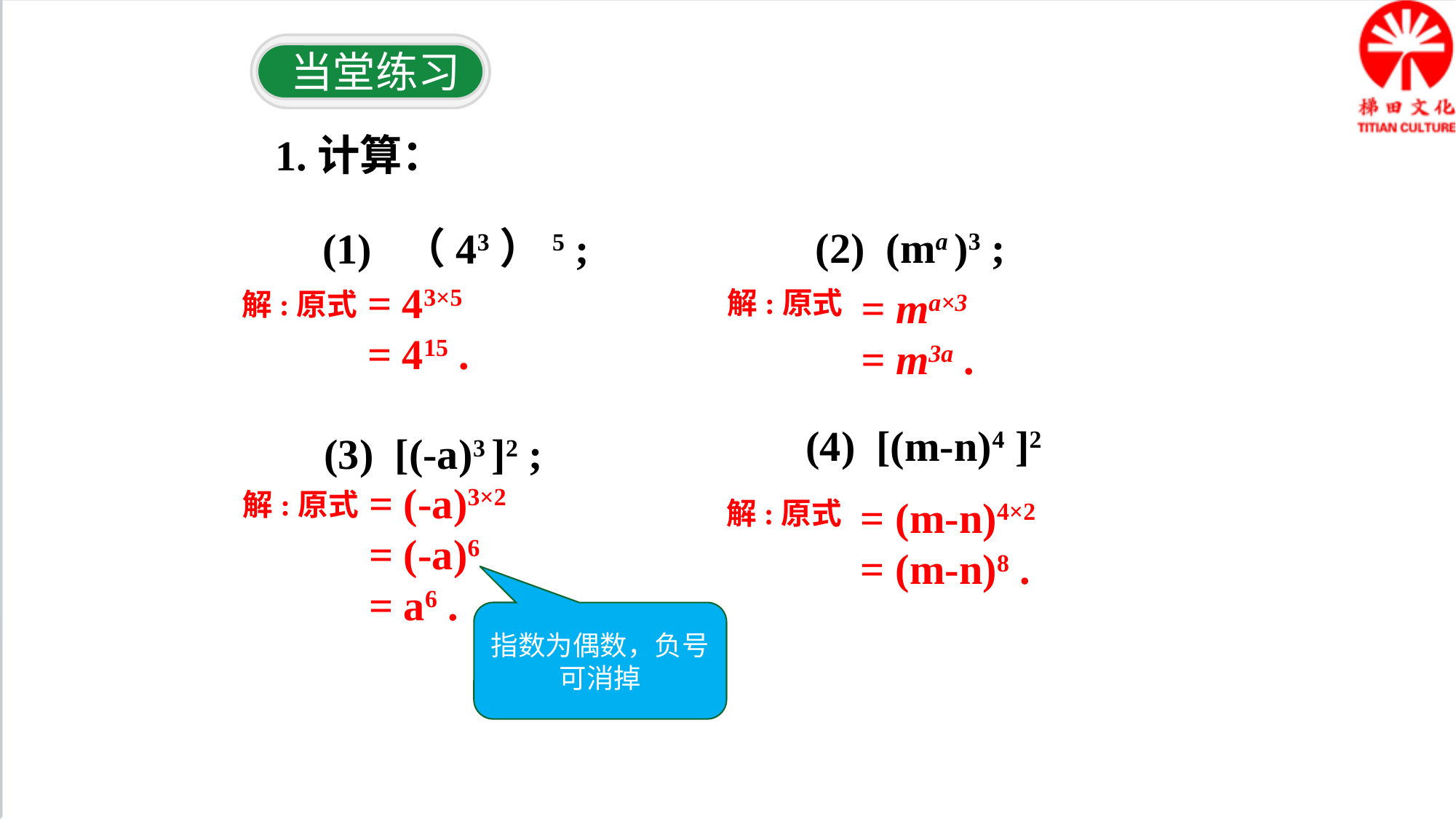

当堂练习
     1.计算：
(2)  (ma )3 ;
(1)  （43）5 ;
= 43×5
= 415 .
= ma×3
= m3a .
解:原式
解:原式
(4)  [(m-n)4 ]2
(3)  [(-a)3 ]2 ;
= (-a)3×2
= (-a)6
= a6 .
解:原式
= (m-n)4×2
= (m-n)8 .
解:原式
指数为偶数，负号可消掉